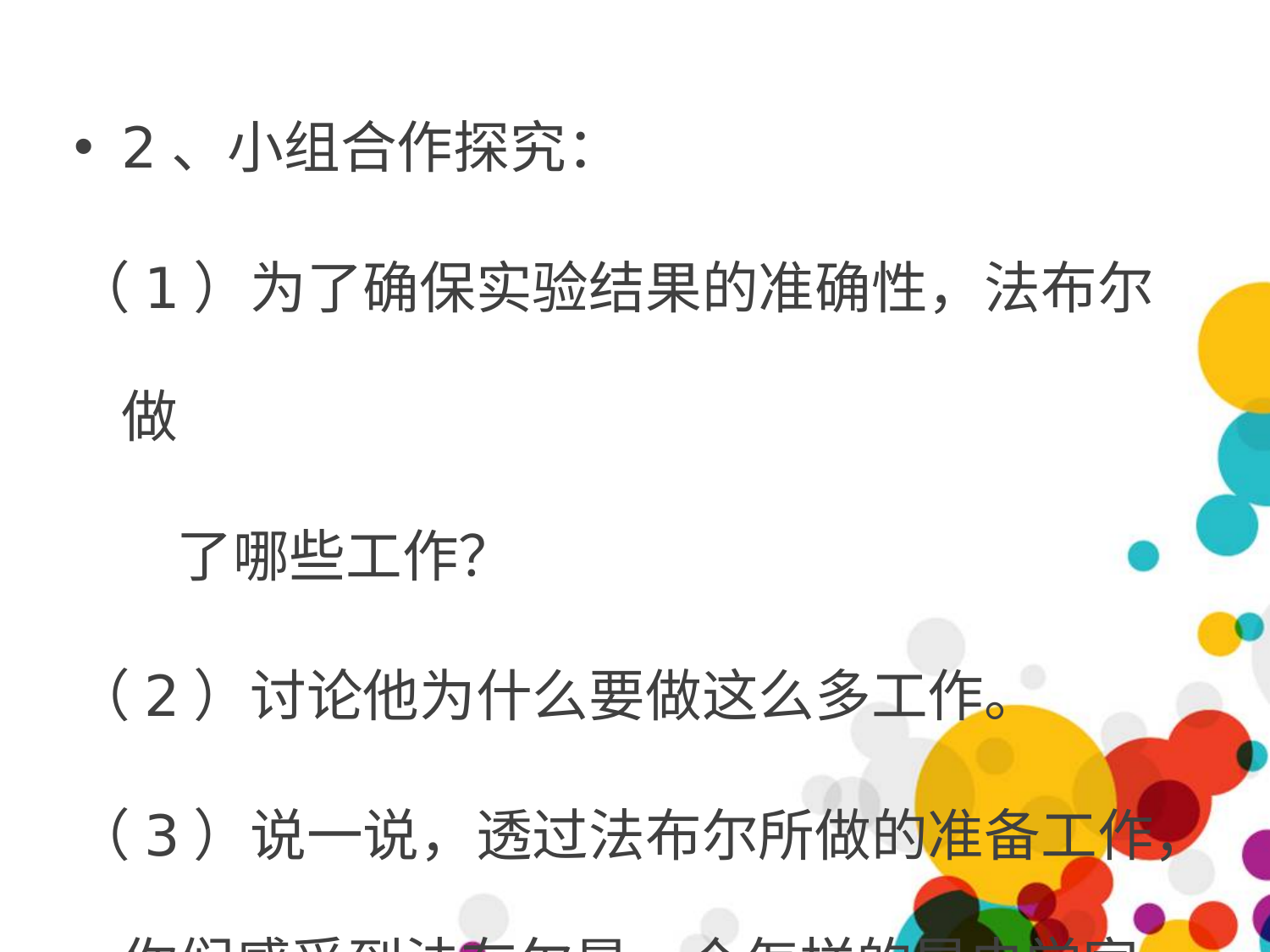

2、小组合作探究：
（1）为了确保实验结果的准确性，法布尔做
       了哪些工作？
（2）讨论他为什么要做这么多工作。
（3）说一说，透过法布尔所做的准备工作，你们感受到法布尔是一个怎样的昆虫学家。